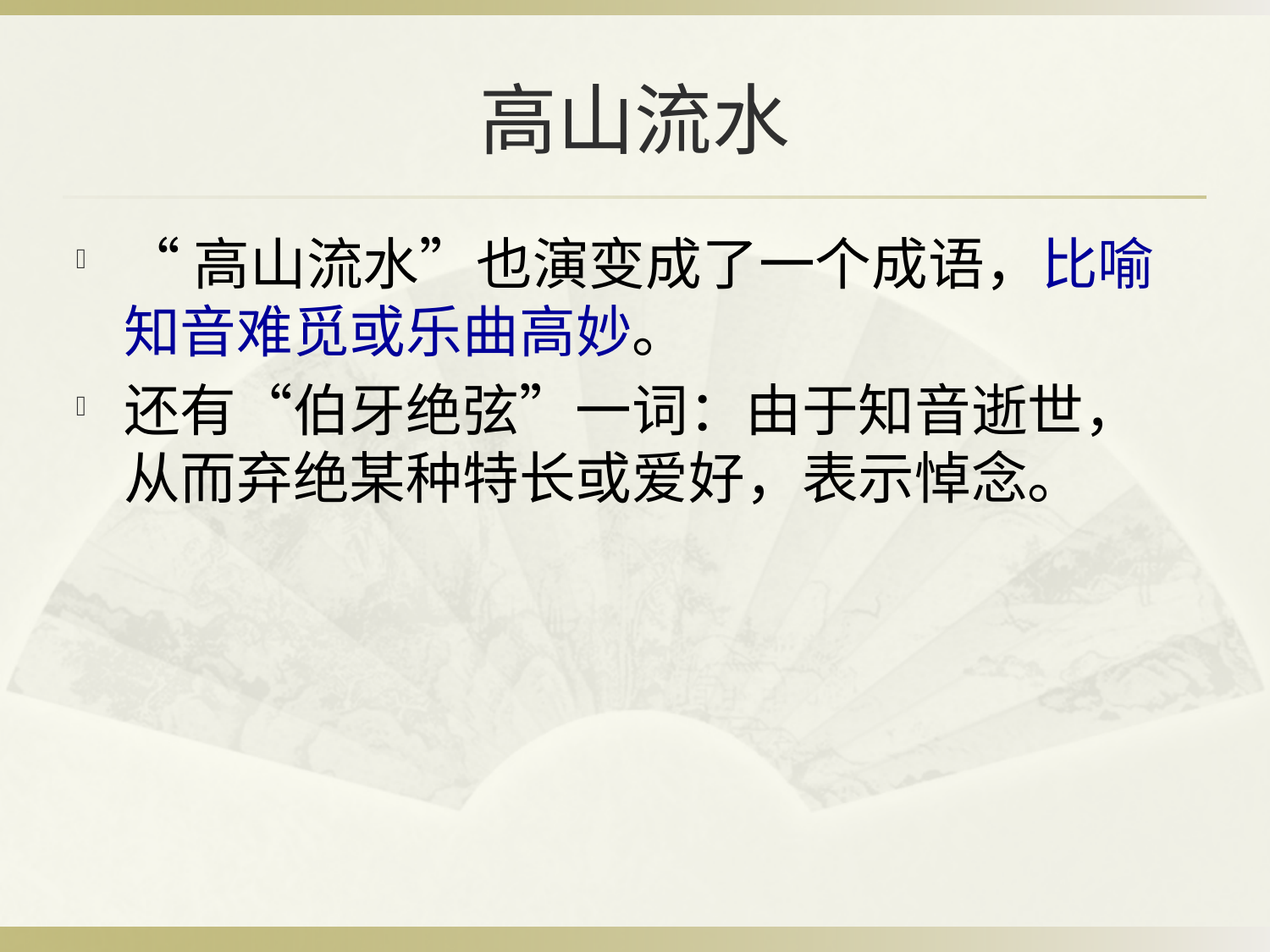

# 高山流水
“高山流水”也演变成了一个成语，比喻知音难觅或乐曲高妙。
还有“伯牙绝弦”一词：由于知音逝世，从而弃绝某种特长或爱好，表示悼念。